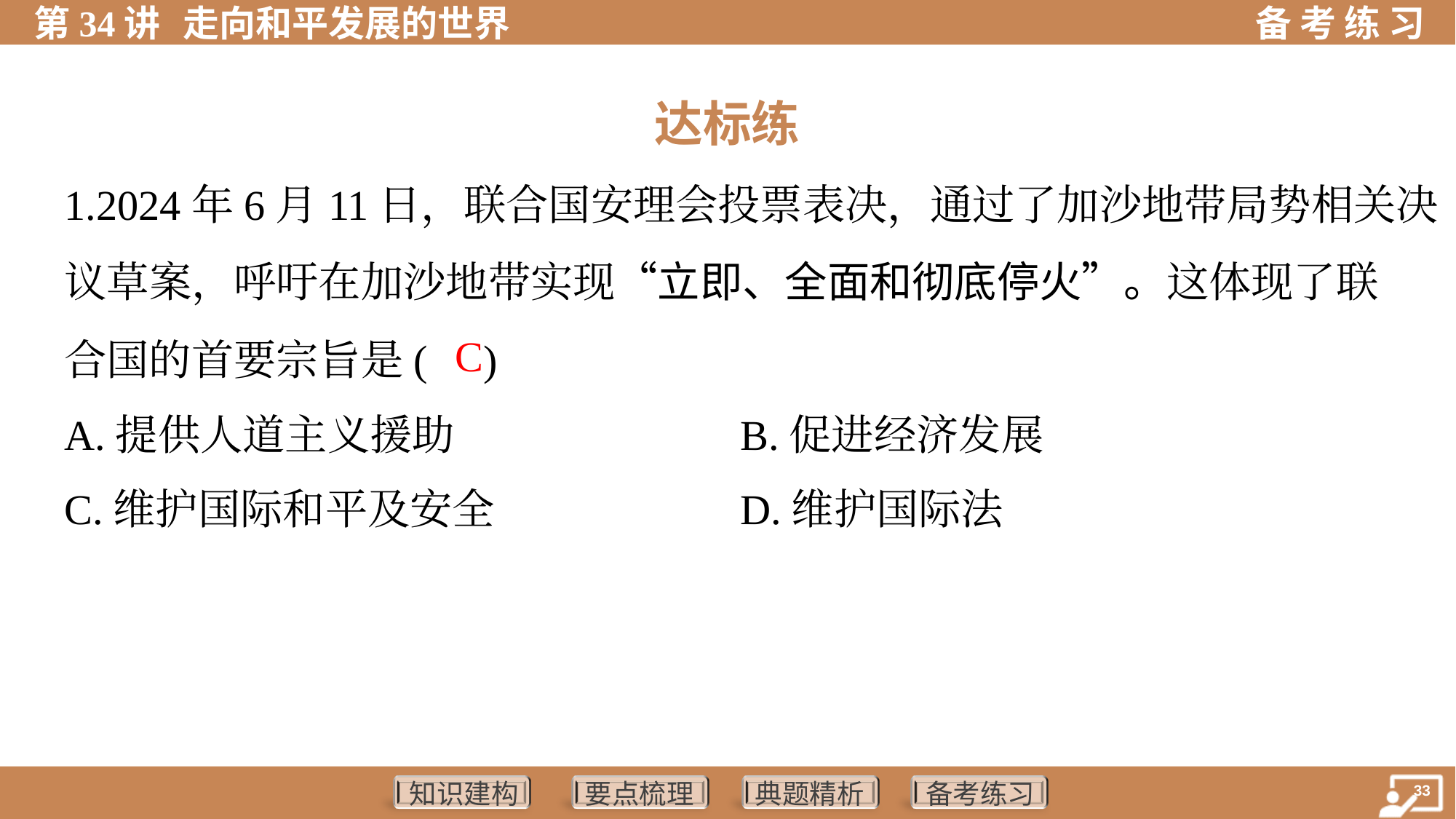

达标练
1.2024年6月11日，联合国安理会投票表决，通过了加沙地带局势相关决
议草案，呼吁在加沙地带实现“立即、全面和彻底停火”。这体现了联
合国的首要宗旨是(     )
   C
A.提供人道主义援助	B.促进经济发展
C.维护国际和平及安全	D.维护国际法